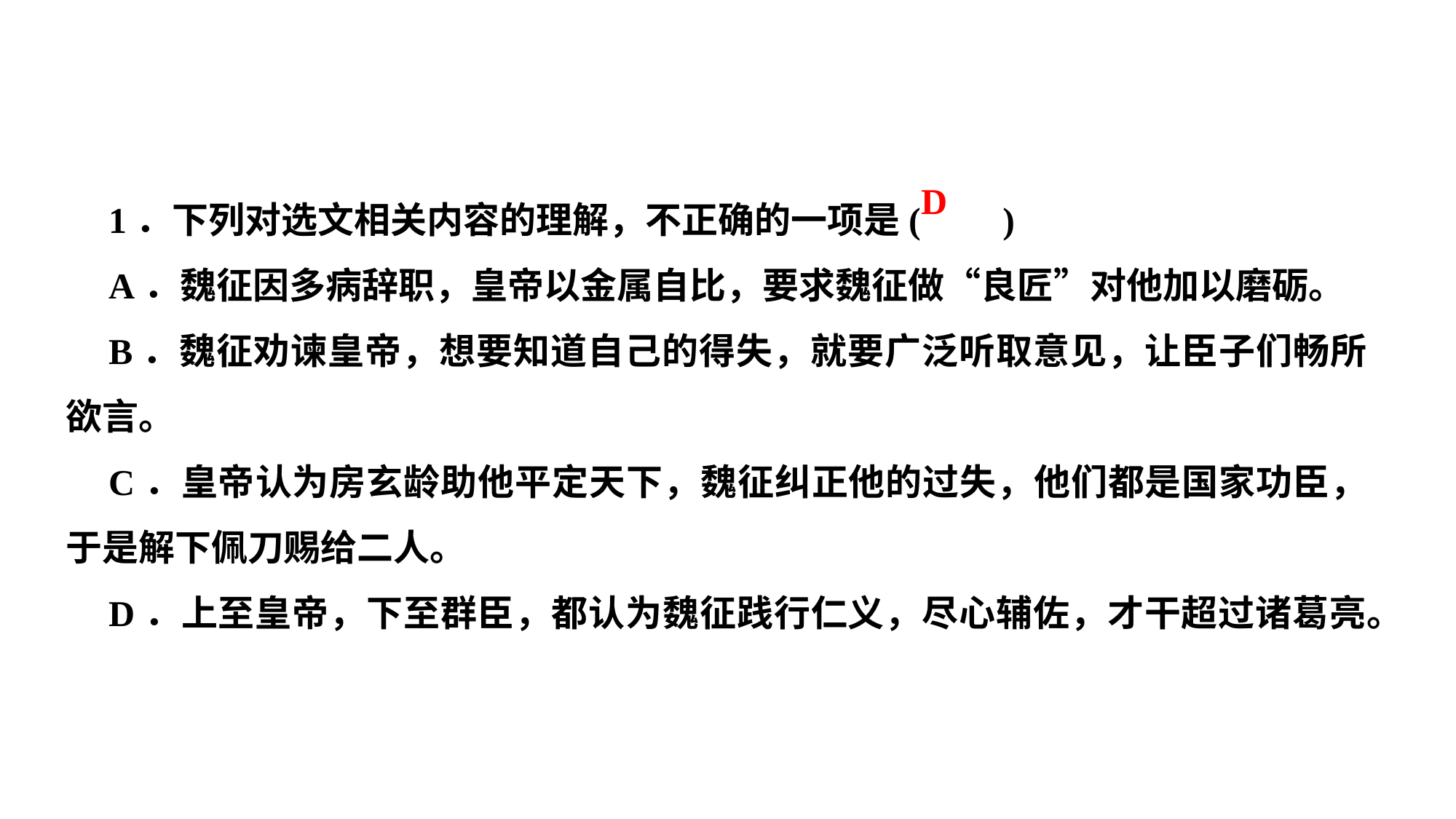

1．下列对选文相关内容的理解，不正确的一项是(         )
A．魏征因多病辞职，皇帝以金属自比，要求魏征做“良匠”对他加以磨砺。
B．魏征劝谏皇帝，想要知道自己的得失，就要广泛听取意见，让臣子们畅所欲言。
C．皇帝认为房玄龄助他平定天下，魏征纠正他的过失，他们都是国家功臣，于是解下佩刀赐给二人。
D．上至皇帝，下至群臣，都认为魏征践行仁义，尽心辅佐，才干超过诸葛亮。
D